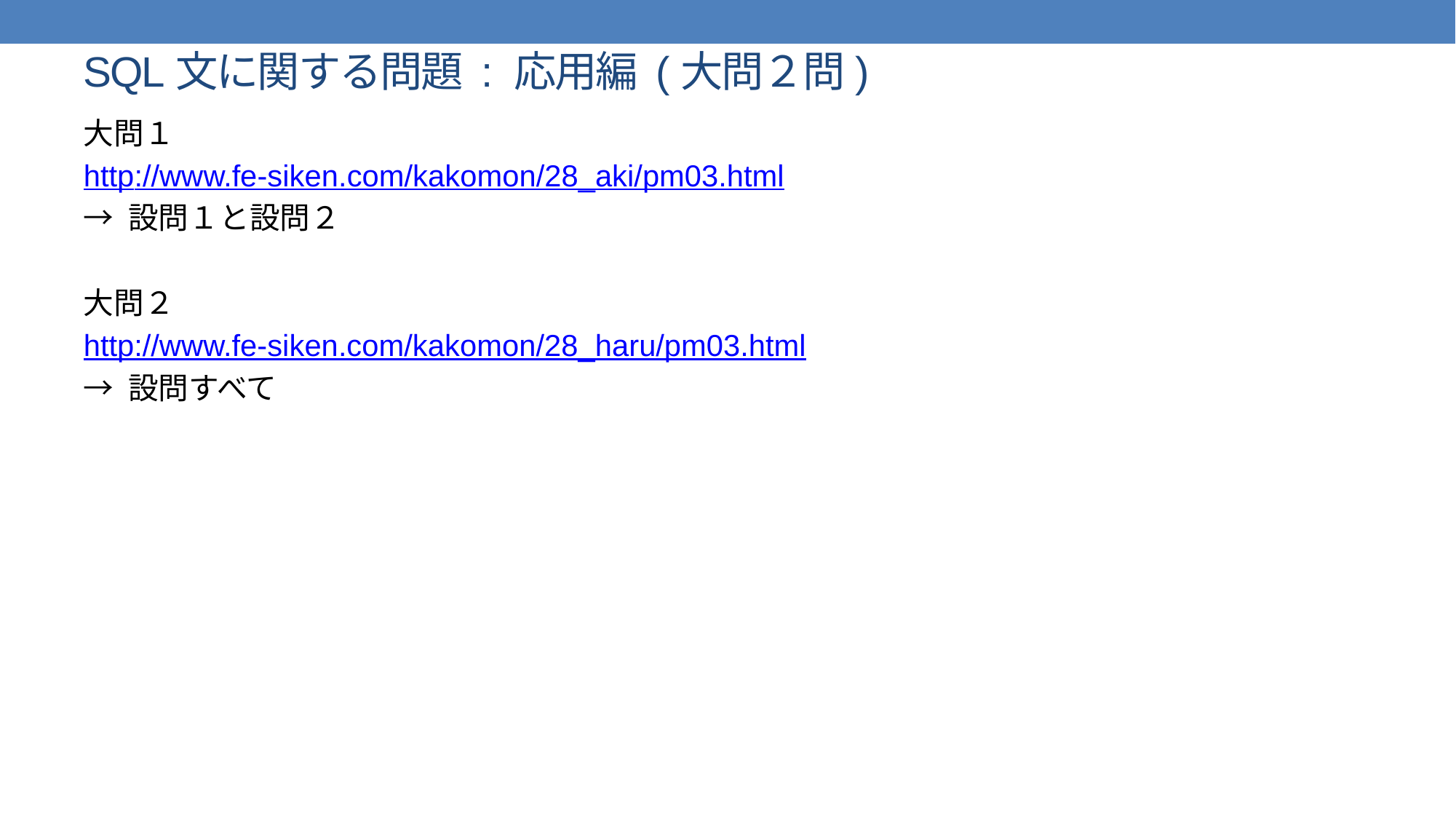

# SQL文に関する問題 : 応用編 (大問２問)
大問１
http://www.fe-siken.com/kakomon/28_aki/pm03.html
→ 設問１と設問２

大問２
http://www.fe-siken.com/kakomon/28_haru/pm03.html
→ 設問すべて